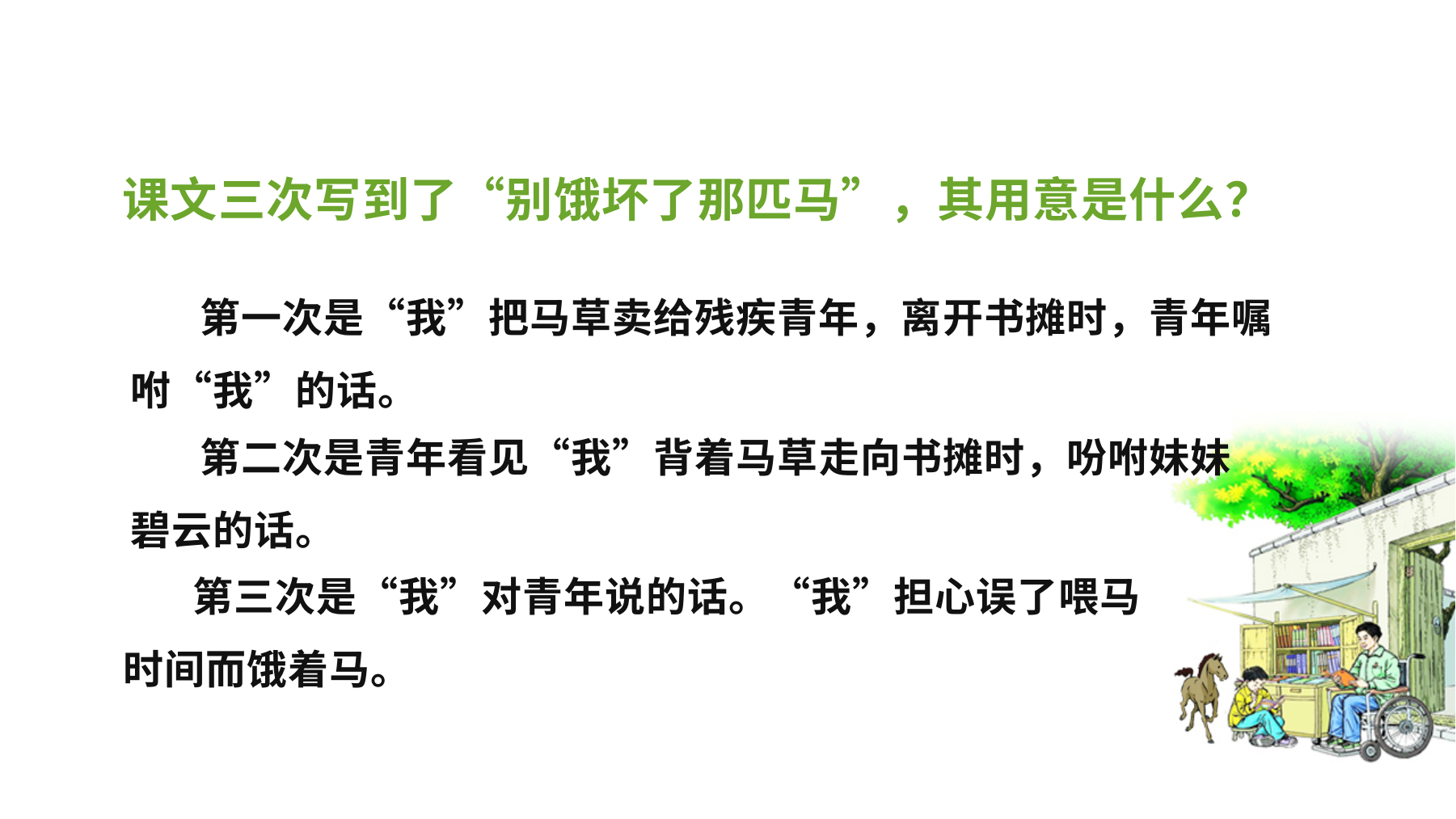

#
   课文三次写到了“别饿坏了那匹马”，其用意是什么？
      第一次是“我”把马草卖给残疾青年，离开书摊时，青年嘱咐“我”的话。
      第二次是青年看见“我”背着马草走向书摊时，吩咐妹妹碧云的话。
      第三次是“我”对青年说的话。“我”担心误了喂马时间而饿着马。